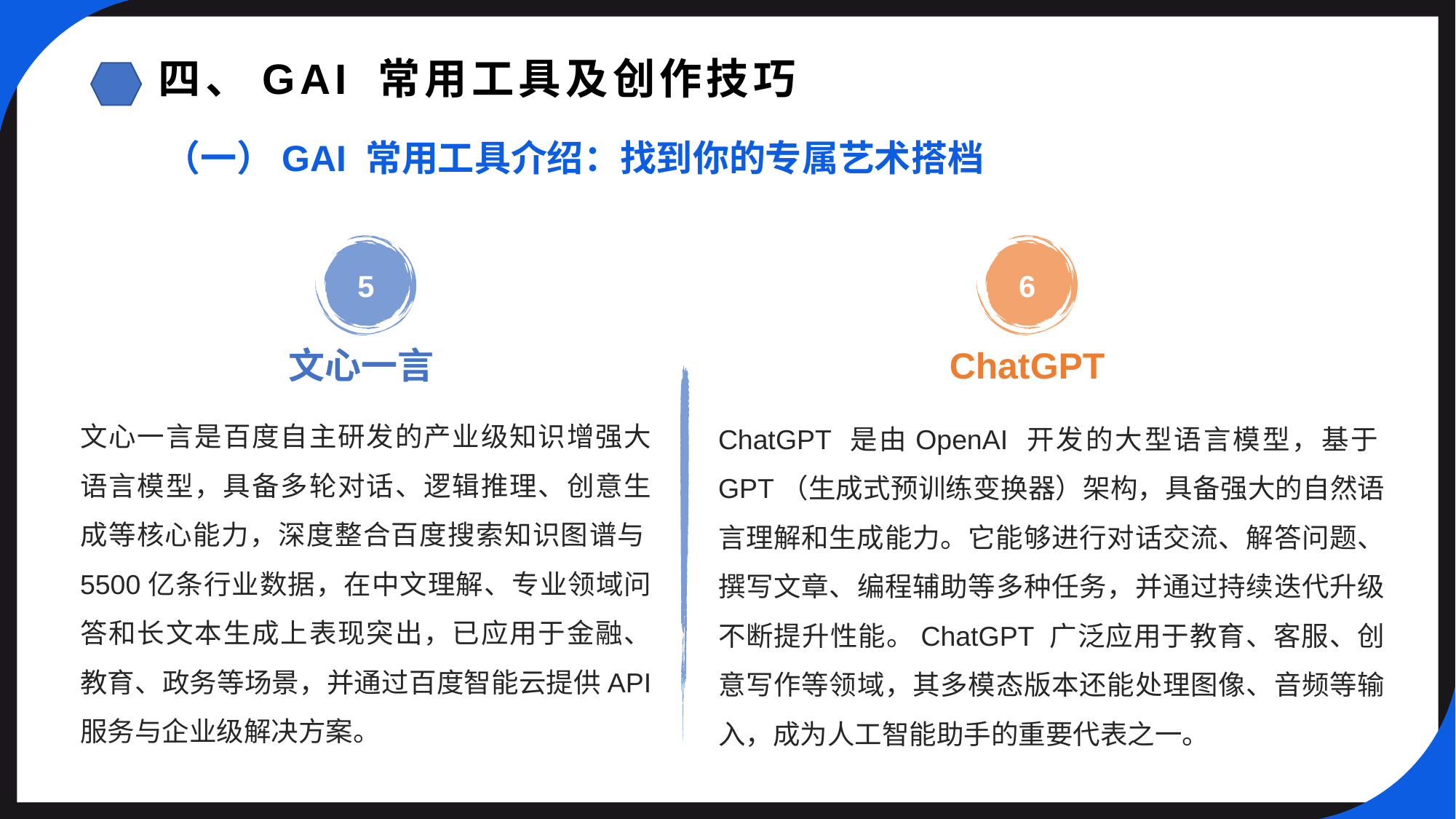

四、GAI 常用工具及创作技巧
（一）GAI 常用工具介绍：找到你的专属艺术搭档
6
5
文心一言
ChatGPT

文心一言是百度自主研发的产业级知识增强大语言模型，具备多轮对话、逻辑推理、创意生成等核心能力，深度整合百度搜索知识图谱与5500亿条行业数据，在中文理解、专业领域问答和长文本生成上表现突出，已应用于金融、教育、政务等场景，并通过百度智能云提供API 服务与企业级解决方案。
ChatGPT 是由OpenAI 开发的大型语言模型，基于GPT（生成式预训练变换器）架构，具备强大的自然语言理解和生成能力。它能够进行对话交流、解答问题、撰写文章、编程辅助等多种任务，并通过持续迭代升级不断提升性能。ChatGPT 广泛应用于教育、客服、创意写作等领域，其多模态版本还能处理图像、音频等输入，成为人工智能助手的重要代表之一。